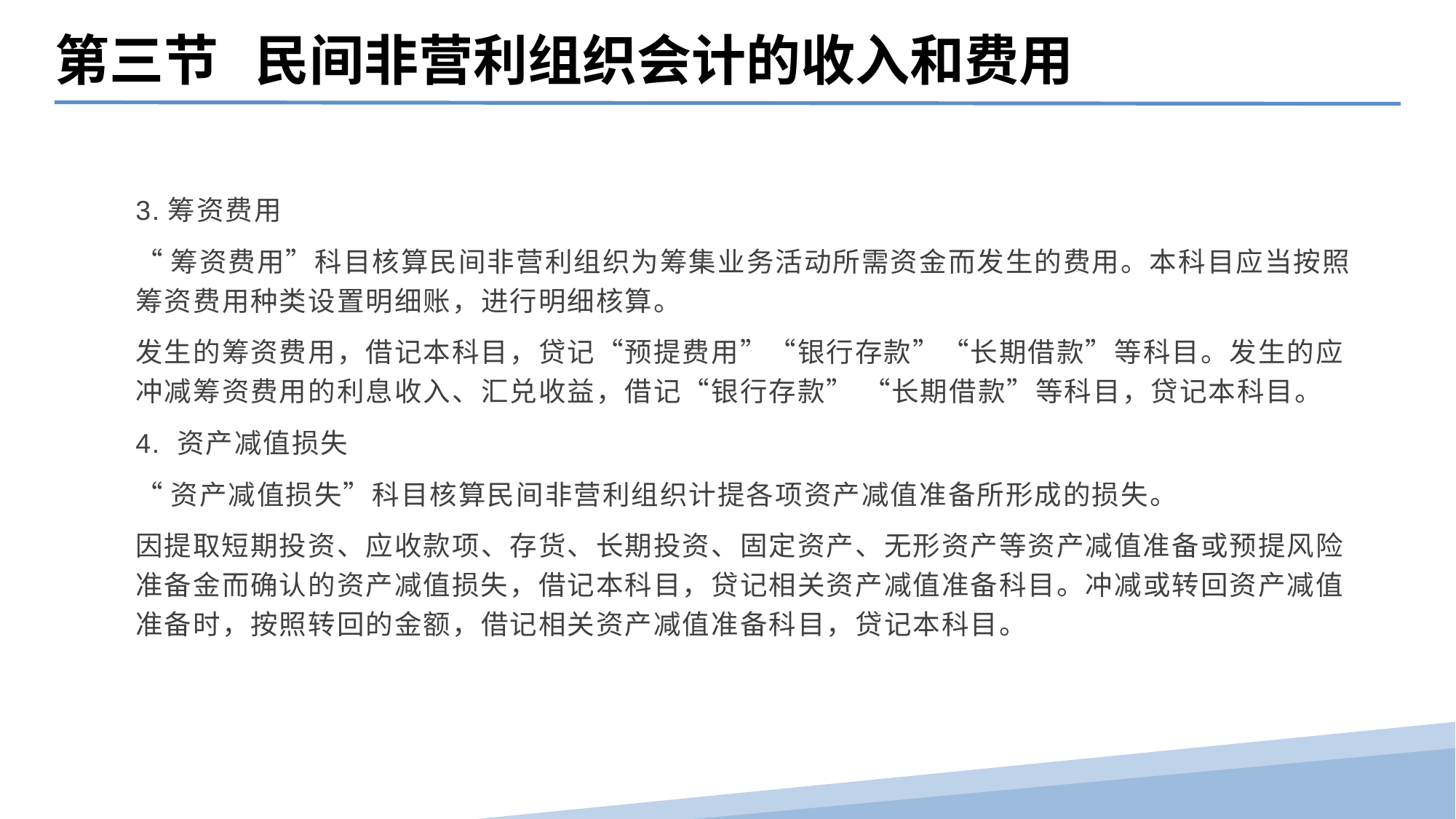

第三节   民间非营利组织会计的收入和费用
3.筹资费用
“筹资费用”科目核算民间非营利组织为筹集业务活动所需资金而发生的费用。本科目应当按照筹资费用种类设置明细账，进行明细核算。
发生的筹资费用，借记本科目，贷记“预提费用”“银行存款”“长期借款”等科目。发生的应冲减筹资费用的利息收入、汇兑收益，借记“银行存款” “长期借款”等科目，贷记本科目。
4. 资产减值损失
“资产减值损失”科目核算民间非营利组织计提各项资产减值准备所形成的损失。
因提取短期投资、应收款项、存货、长期投资、固定资产、无形资产等资产减值准备或预提风险准备金而确认的资产减值损失，借记本科目，贷记相关资产减值准备科目。冲减或转回资产减值准备时，按照转回的金额，借记相关资产减值准备科目，贷记本科目。